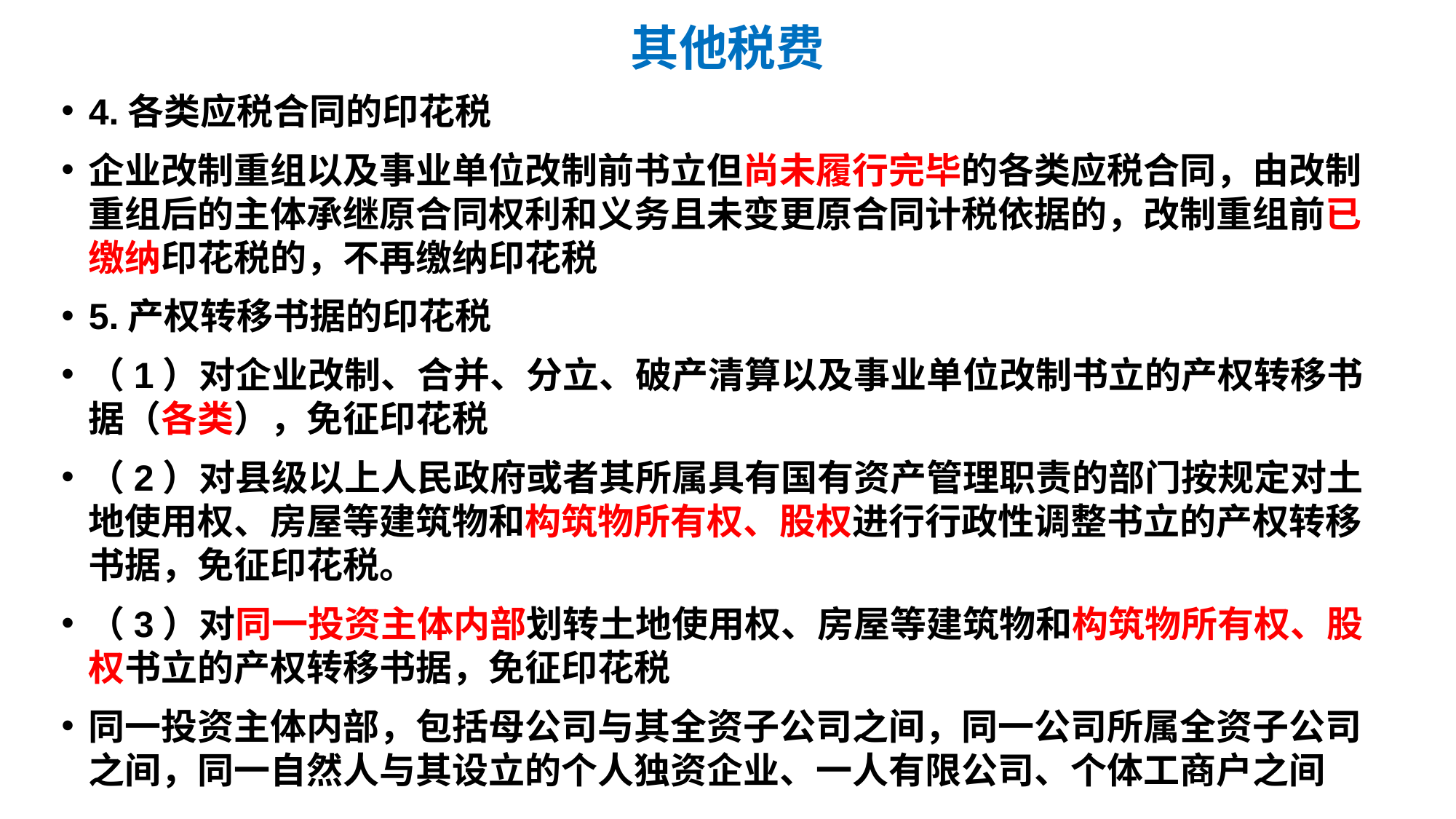

# 其他税费
4.各类应税合同的印花税
企业改制重组以及事业单位改制前书立但尚未履行完毕的各类应税合同，由改制重组后的主体承继原合同权利和义务且未变更原合同计税依据的，改制重组前已缴纳印花税的，不再缴纳印花税
5.产权转移书据的印花税
（1）对企业改制、合并、分立、破产清算以及事业单位改制书立的产权转移书据（各类），免征印花税
（2）对县级以上人民政府或者其所属具有国有资产管理职责的部门按规定对土地使用权、房屋等建筑物和构筑物所有权、股权进行行政性调整书立的产权转移书据，免征印花税。
（3）对同一投资主体内部划转土地使用权、房屋等建筑物和构筑物所有权、股权书立的产权转移书据，免征印花税
同一投资主体内部，包括母公司与其全资子公司之间，同一公司所属全资子公司之间，同一自然人与其设立的个人独资企业、一人有限公司、个体工商户之间